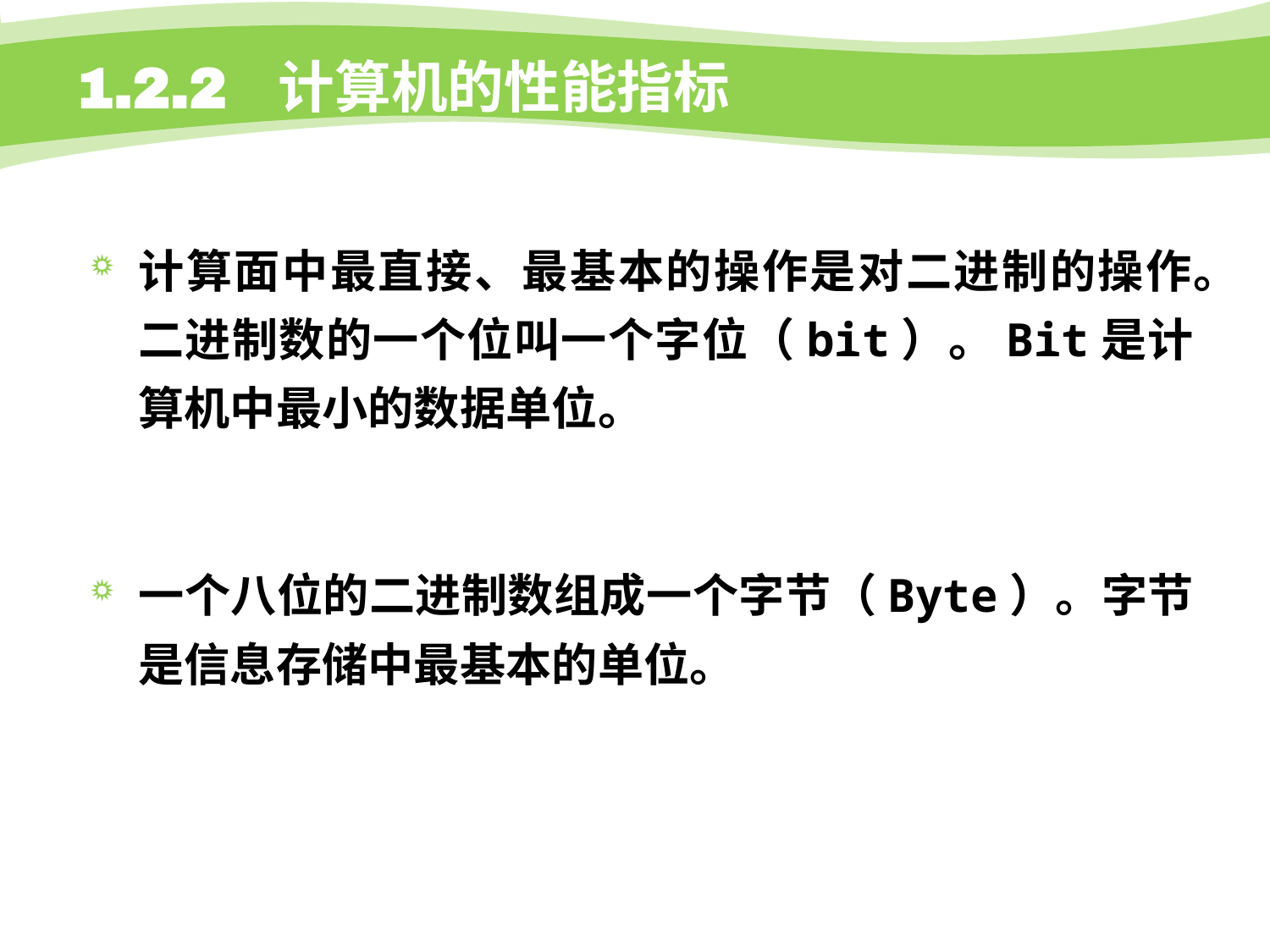

# 1.2.2  计算机的性能指标
计算面中最直接、最基本的操作是对二进制的操作。二进制数的一个位叫一个字位（bit）。Bit是计算机中最小的数据单位。

一个八位的二进制数组成一个字节（Byte）。字节是信息存储中最基本的单位。